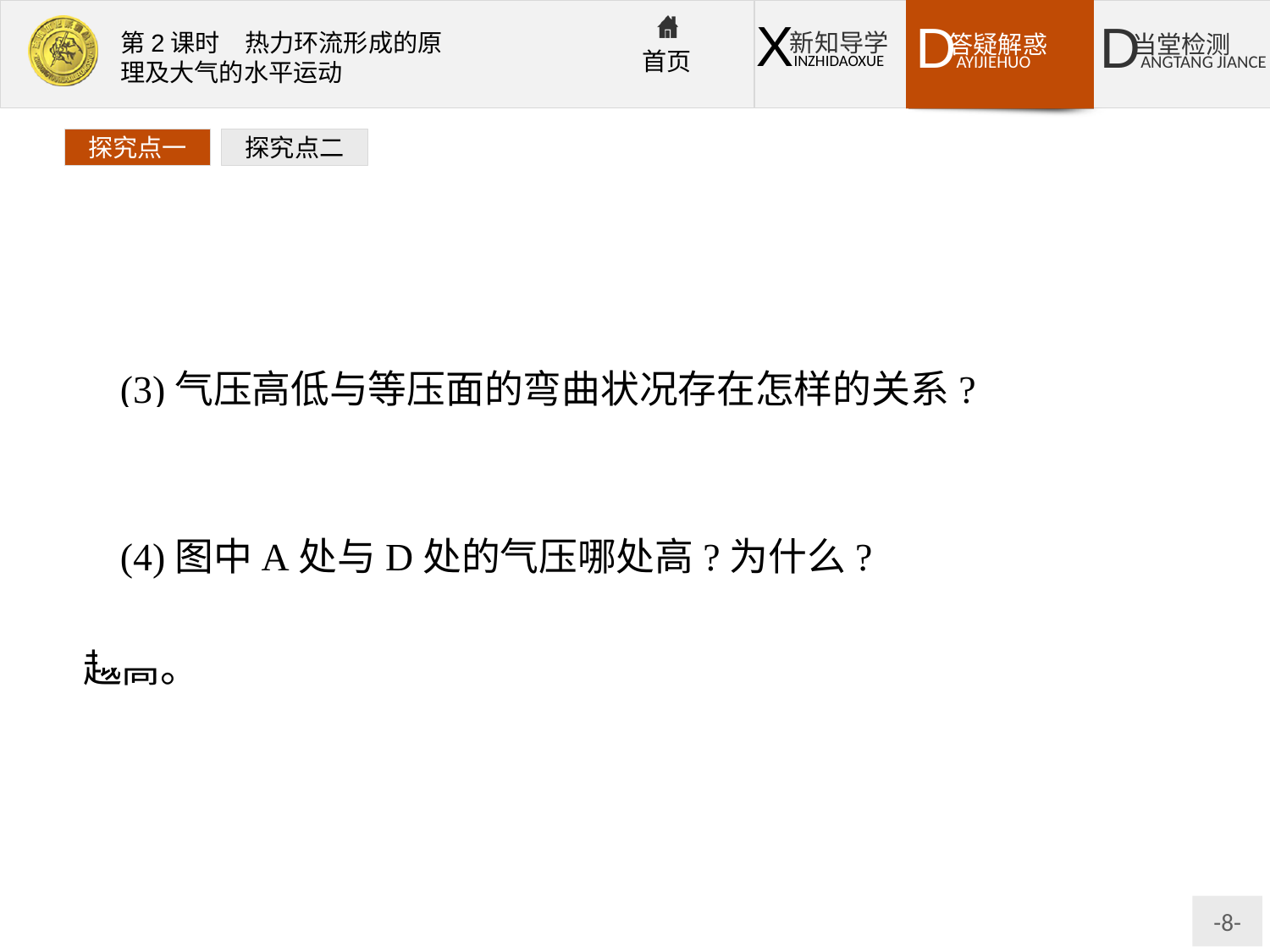

探究点一
探究点二
(3)气压高低与等压面的弯曲状况存在怎样的关系?
提示:无论高空还是近地面,高压区等压面向高空弯曲,低压区等压面向地面弯曲。
(4)图中A处与D处的气压哪处高?为什么?
提示:A处气压高于D处,因为在垂直方向上越到近地面,气压越高。